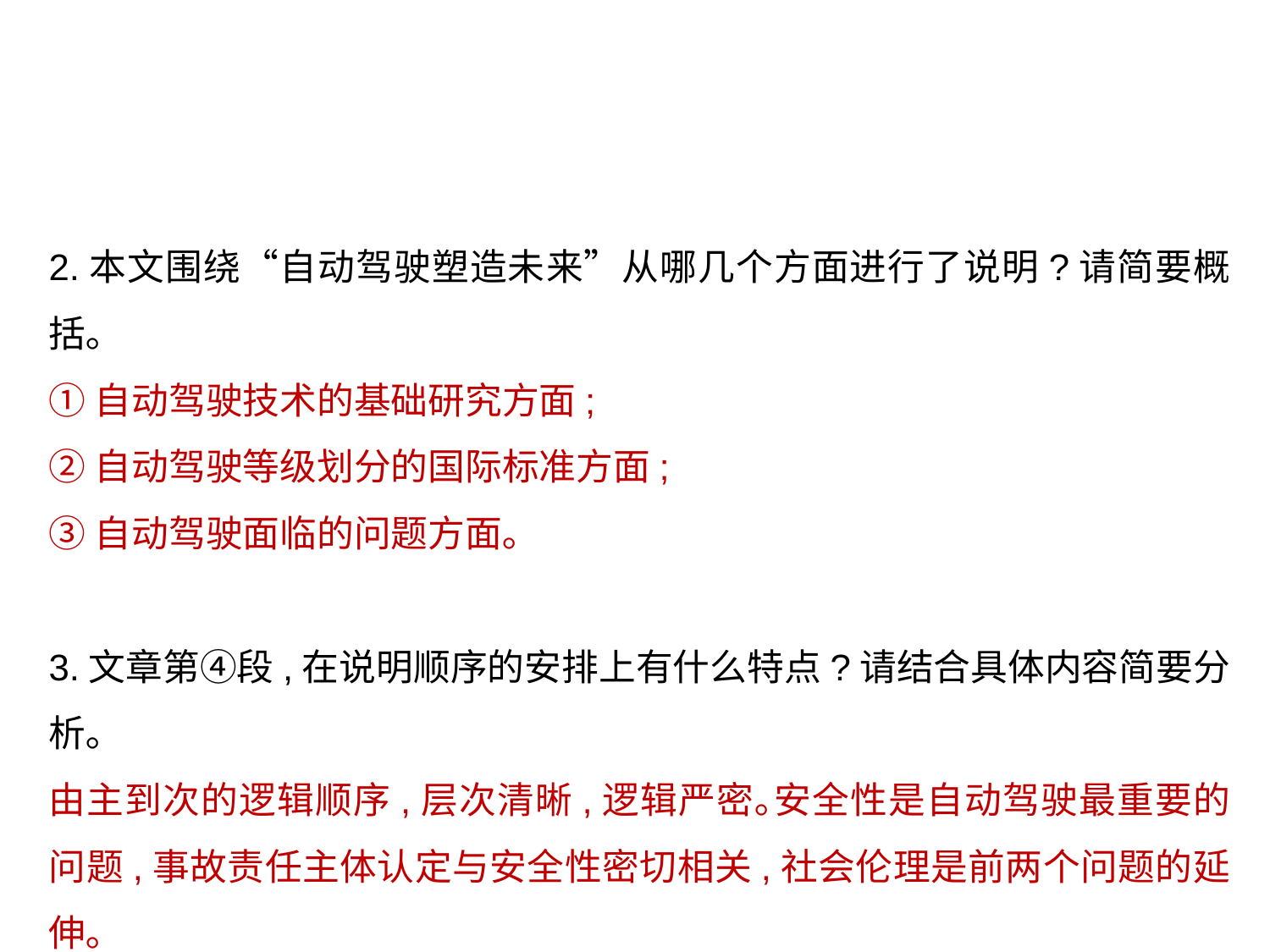

2.本文围绕“自动驾驶塑造未来”从哪几个方面进行了说明?请简要概括｡
①自动驾驶技术的基础研究方面;
②自动驾驶等级划分的国际标准方面;
③自动驾驶面临的问题方面｡

3.文章第④段,在说明顺序的安排上有什么特点?请结合具体内容简要分析｡
由主到次的逻辑顺序,层次清晰,逻辑严密｡安全性是自动驾驶最重要的问题,事故责任主体认定与安全性密切相关,社会伦理是前两个问题的延伸｡